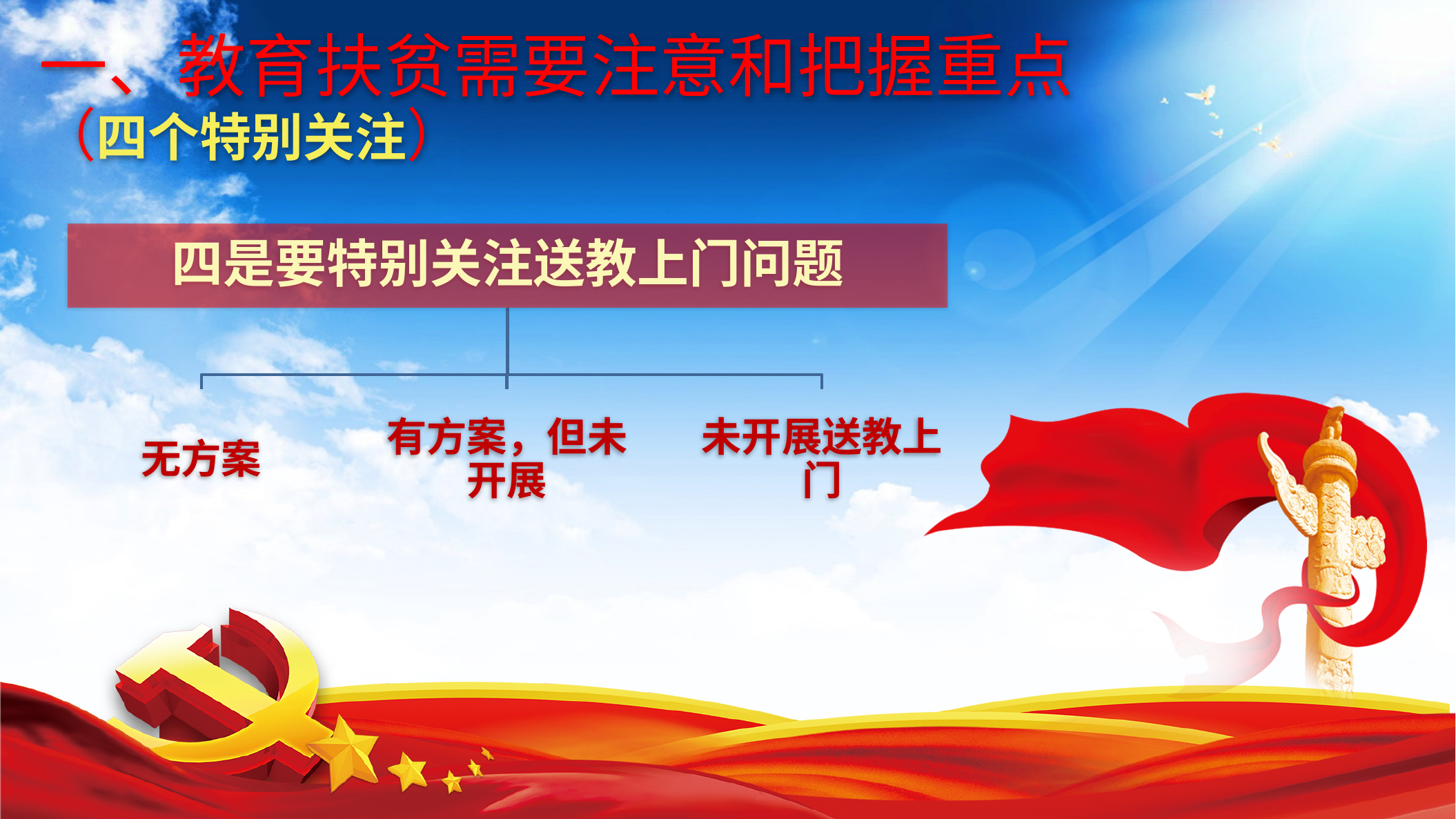

一、教育扶贫需要注意和把握重点（四个特别关注）
四是要特别关注送教上门问题
无方案
有方案，但未开展
未开展送教上门